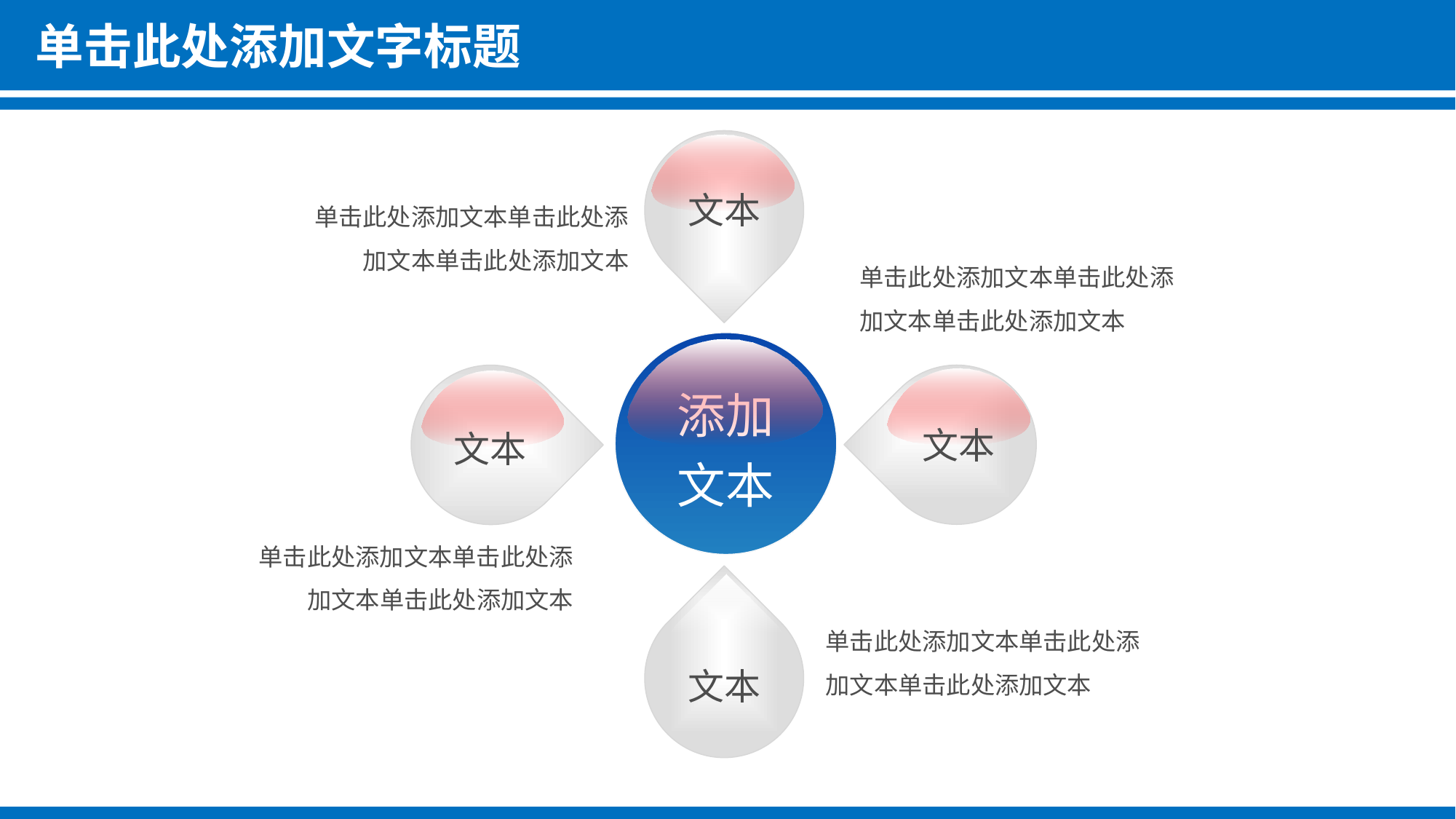

文本
单击此处添加文本单击此处添加文本单击此处添加文本
单击此处添加文本单击此处添加文本单击此处添加文本
添加文本

文本

文本
单击此处添加文本单击此处添加文本单击此处添加文本

文本
单击此处添加文本单击此处添加文本单击此处添加文本